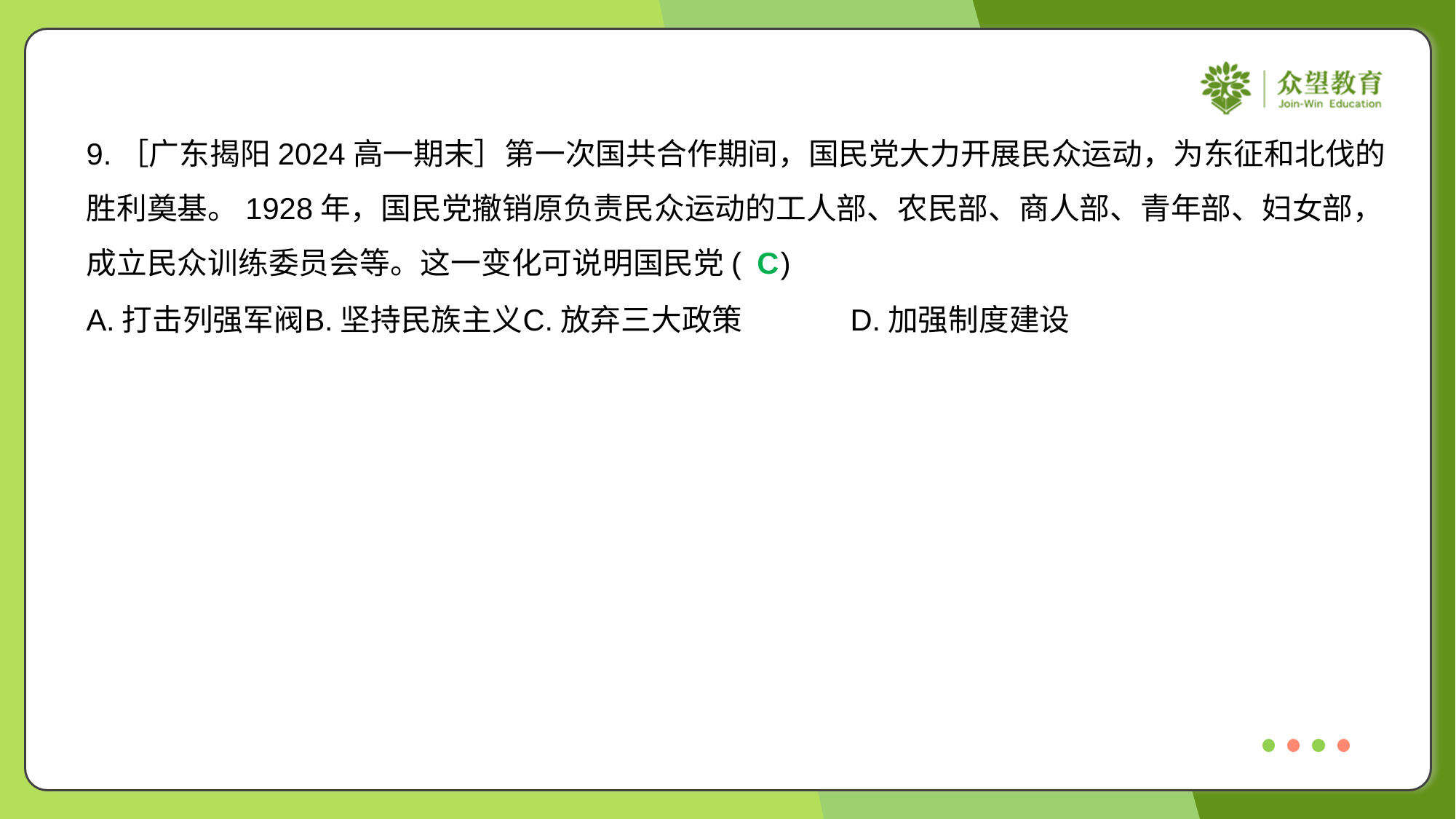

9.［广东揭阳2024高一期末］第一次国共合作期间，国民党大力开展民众运动，为东征和北伐的
胜利奠基。1928年，国民党撤销原负责民众运动的工人部、农民部、商人部、青年部、妇女部，
成立民众训练委员会等。这一变化可说明国民党(     )
C
A.打击列强军阀	B.坚持民族主义	C.放弃三大政策	D.加强制度建设